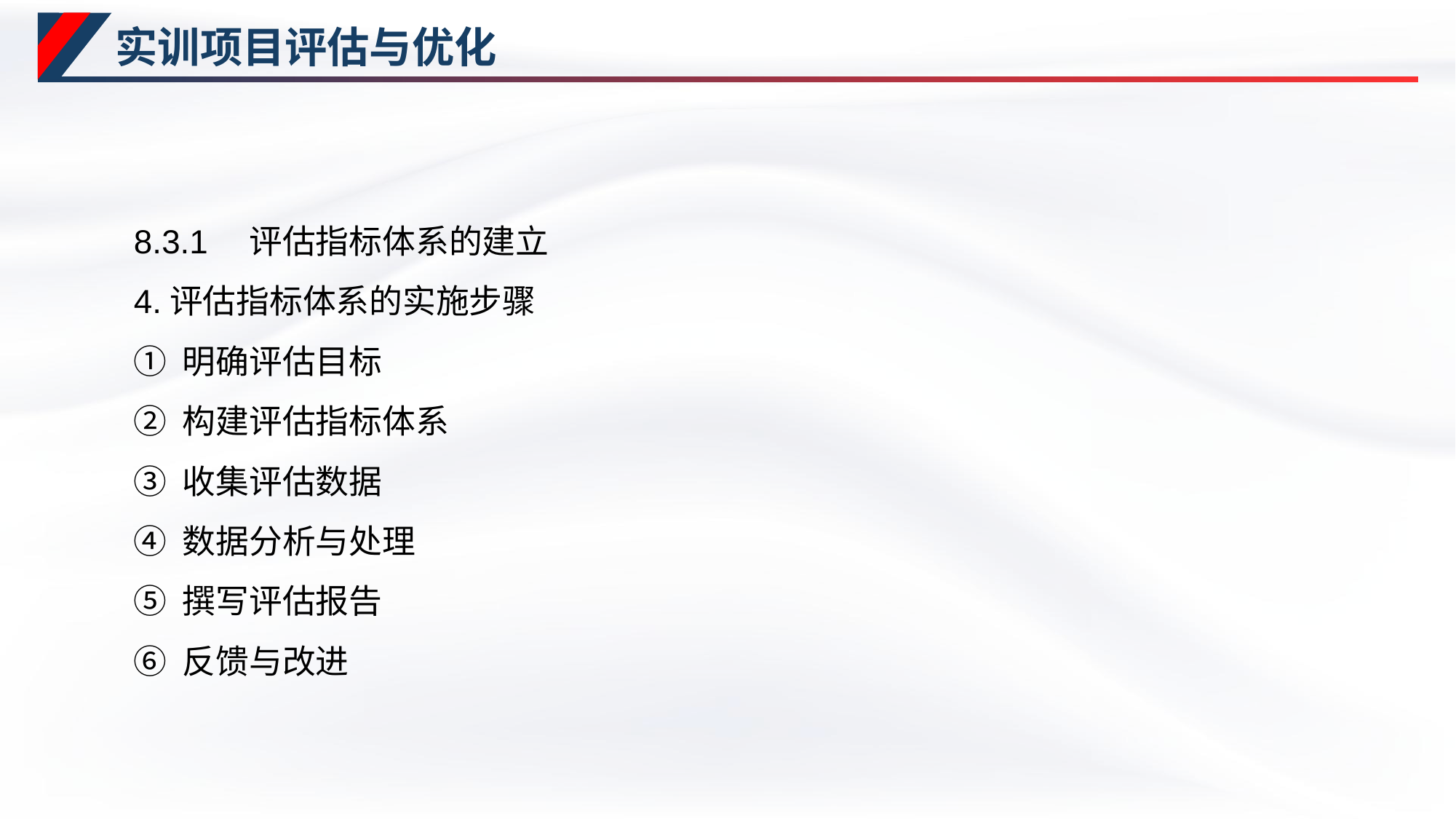

# 实训项目评估与优化
8.3.1　评估指标体系的建立
4.评估指标体系的实施步骤
① 明确评估目标
② 构建评估指标体系
③ 收集评估数据
④ 数据分析与处理
⑤ 撰写评估报告
⑥ 反馈与改进